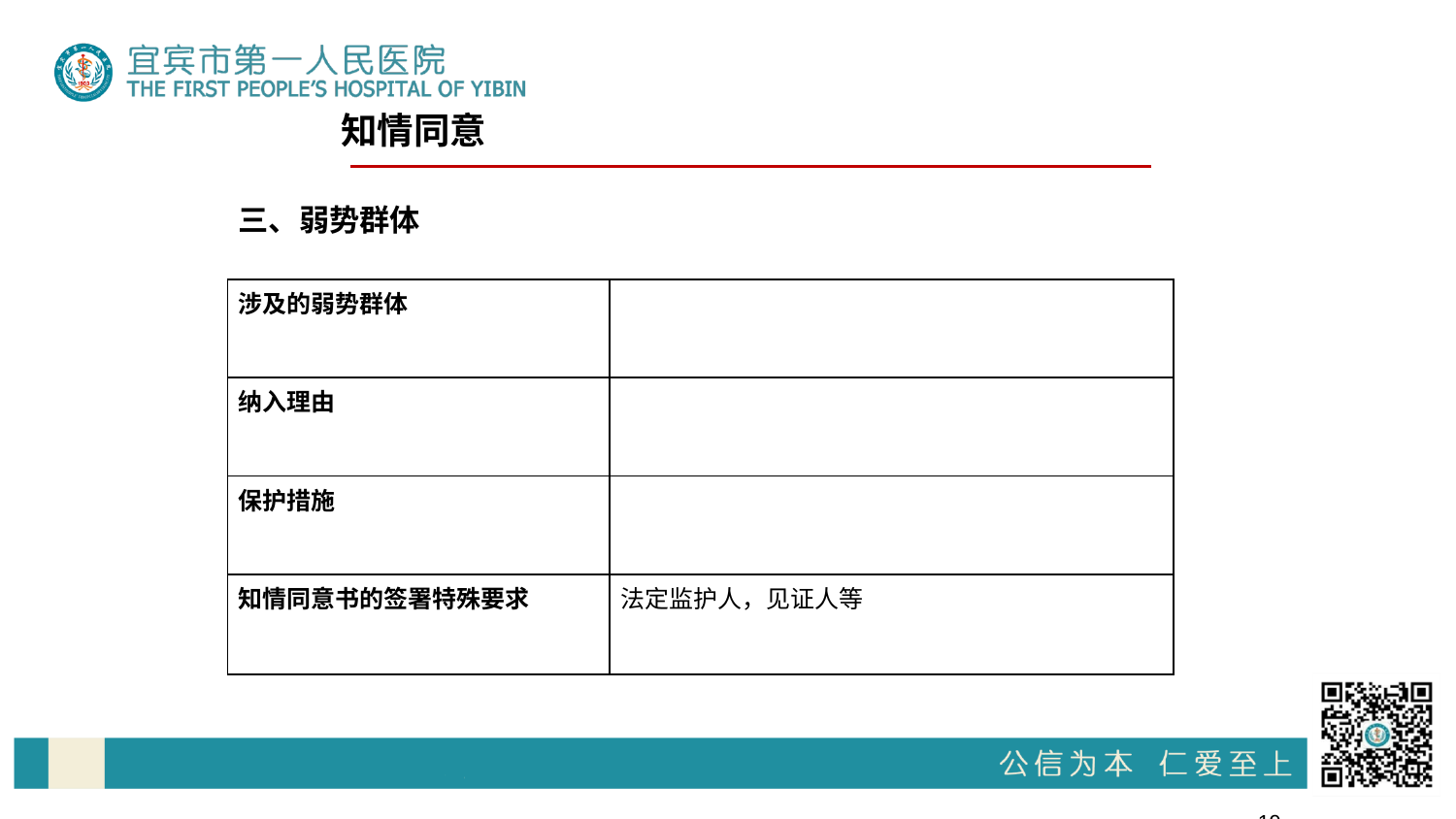

知情同意
| 三、弱势群体 |  |
| --- | --- |
| 涉及的弱势群体 |  |
| 纳入理由 |  |
| 保护措施 |  |
| 知情同意书的签署特殊要求 | 法定监护人，见证人等 |
19
19